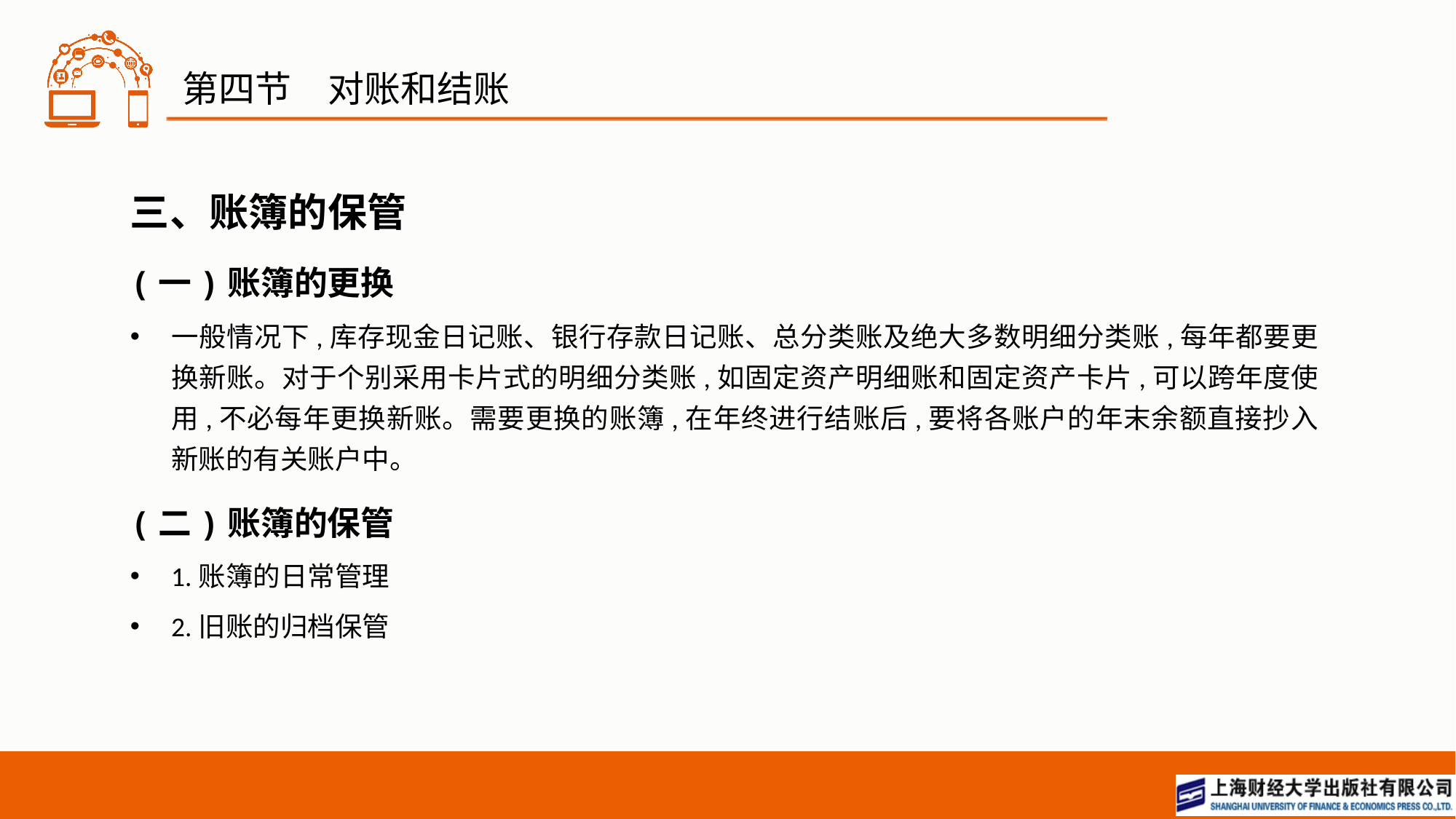

# 第四节　对账和结账
三、账簿的保管
(一)账簿的更换
一般情况下,库存现金日记账、银行存款日记账、总分类账及绝大多数明细分类账,每年都要更换新账。对于个别采用卡片式的明细分类账,如固定资产明细账和固定资产卡片,可以跨年度使用,不必每年更换新账。需要更换的账簿,在年终进行结账后,要将各账户的年末余额直接抄入新账的有关账户中。
(二)账簿的保管
1.账簿的日常管理
2.旧账的归档保管